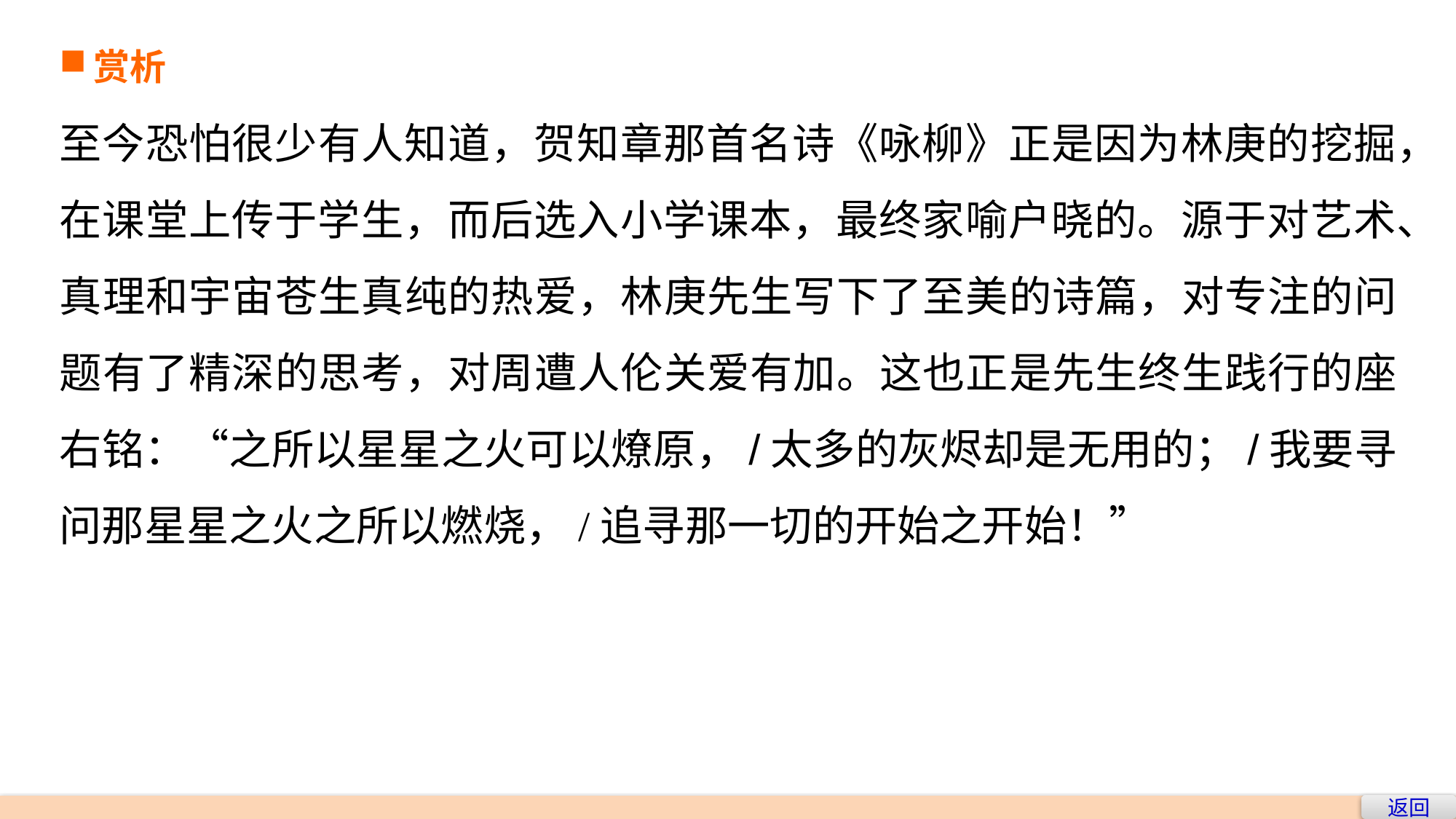

赏析
至今恐怕很少有人知道，贺知章那首名诗《咏柳》正是因为林庚的挖掘，在课堂上传于学生，而后选入小学课本，最终家喻户晓的。源于对艺术、真理和宇宙苍生真纯的热爱，林庚先生写下了至美的诗篇，对专注的问题有了精深的思考，对周遭人伦关爱有加。这也正是先生终生践行的座右铭：“之所以星星之火可以燎原，/太多的灰烬却是无用的；/我要寻问那星星之火之所以燃烧，/追寻那一切的开始之开始！”
返回